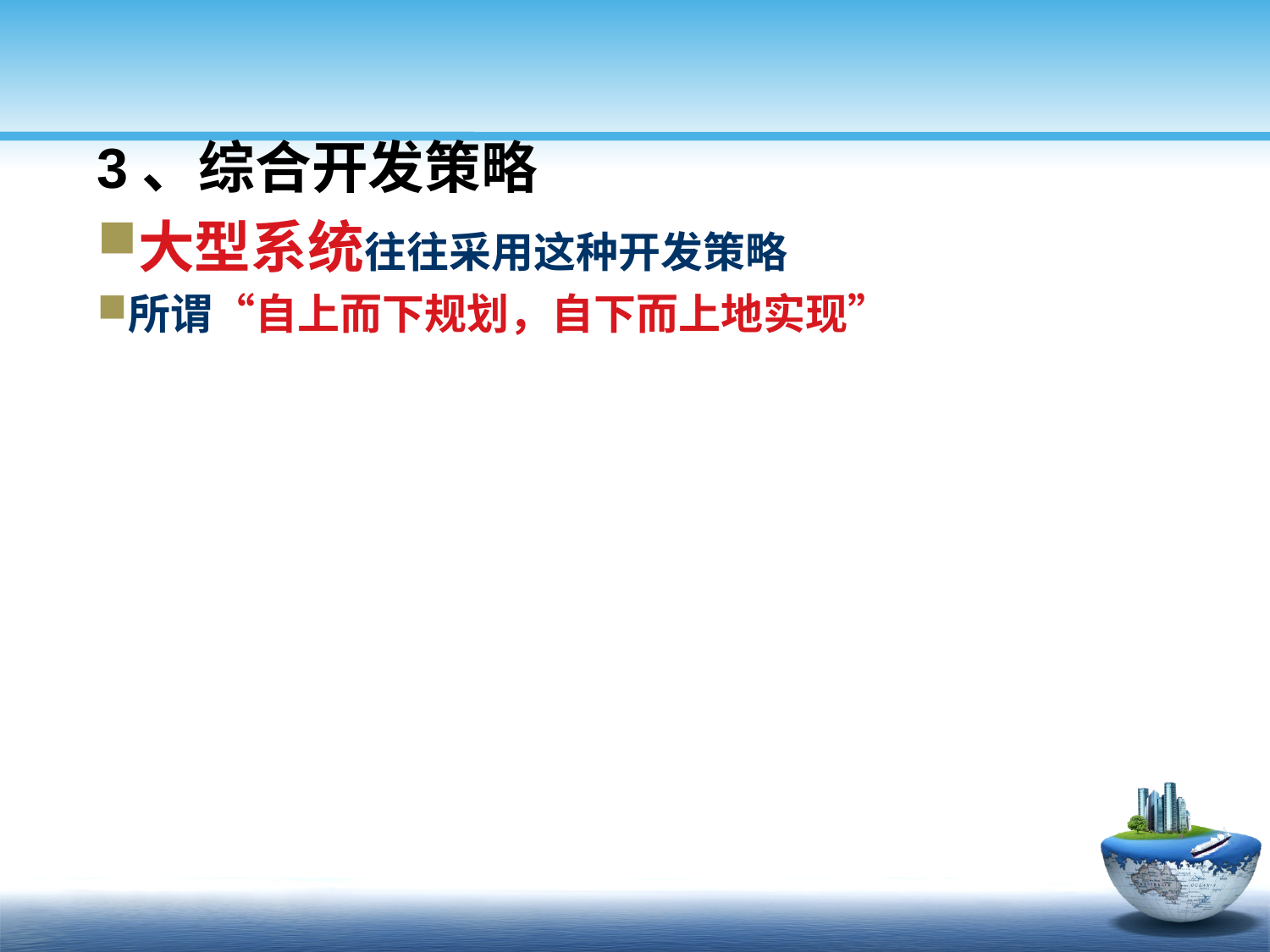

3、综合开发策略
大型系统往往采用这种开发策略
所谓“自上而下规划，自下而上地实现”